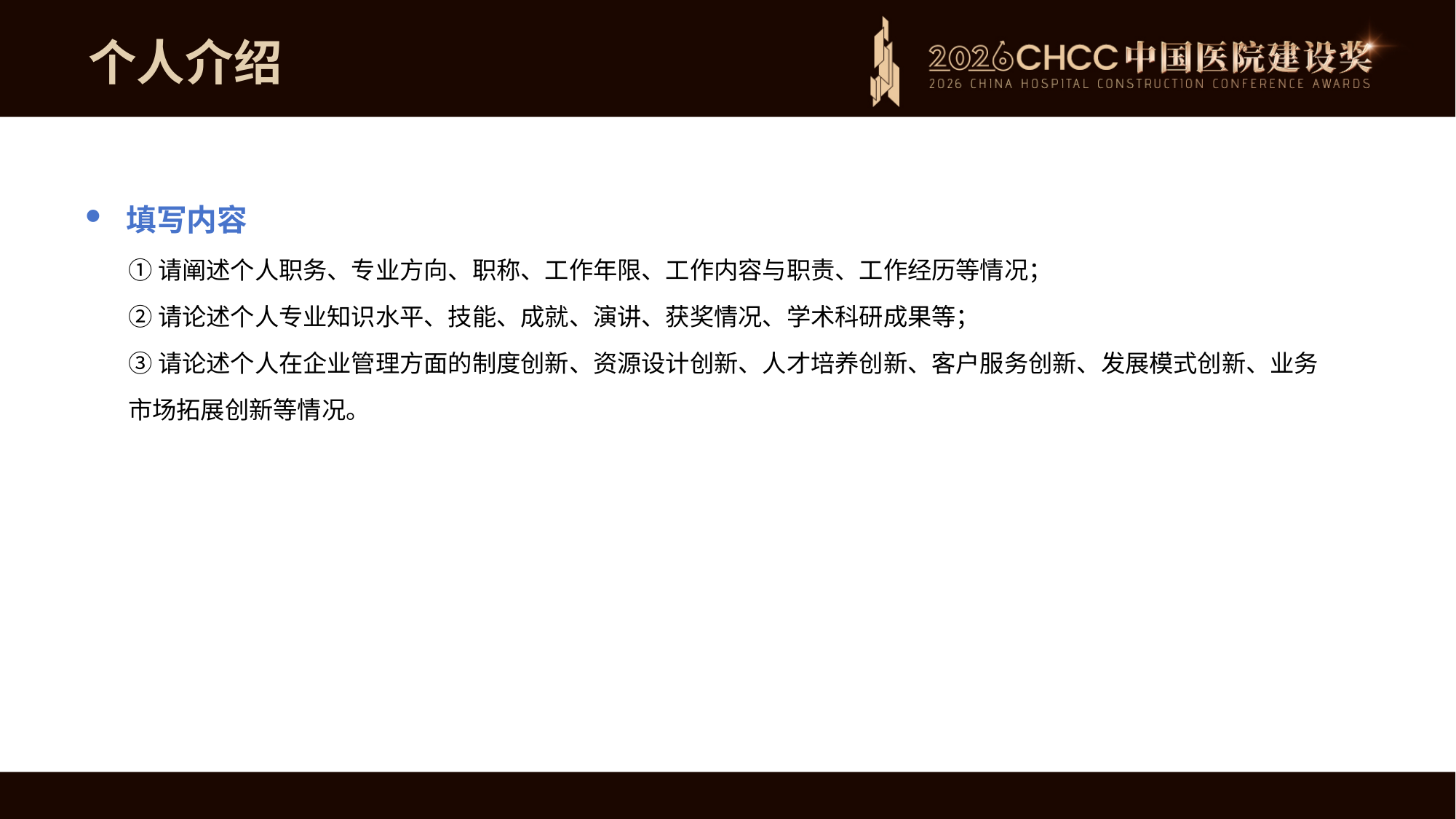

个人介绍
填写内容
①请阐述个人职务、专业方向、职称、工作年限、工作内容与职责、工作经历等情况；
②请论述个人专业知识水平、技能、成就、演讲、获奖情况、学术科研成果等；
③请论述个人在企业管理方面的制度创新、资源设计创新、人才培养创新、客户服务创新、发展模式创新、业务市场拓展创新等情况。